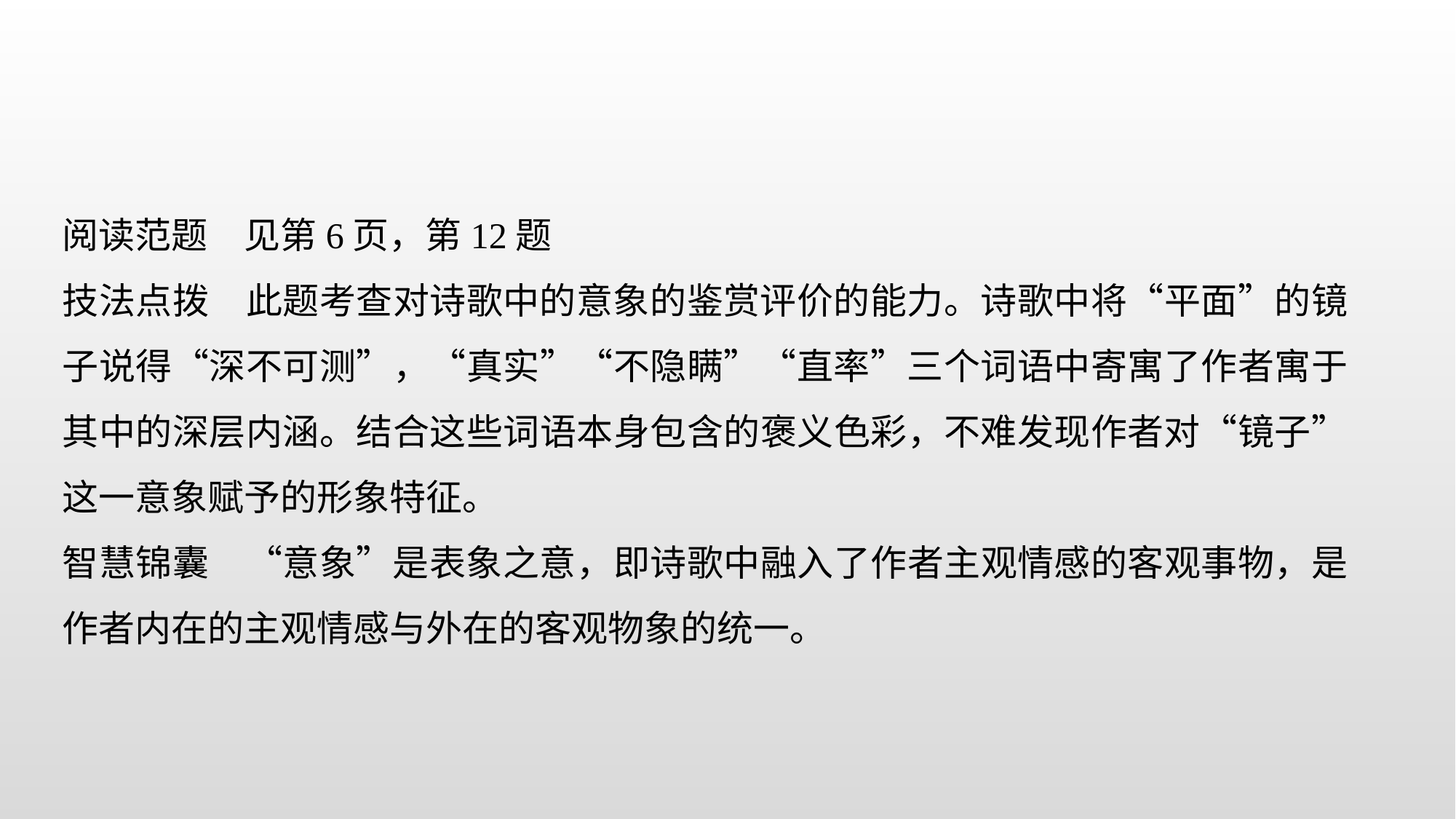

阅读范题　见第6页，第12题
技法点拨　此题考查对诗歌中的意象的鉴赏评价的能力。诗歌中将“平面”的镜子说得“深不可测”，“真实”“不隐瞒”“直率”三个词语中寄寓了作者寓于其中的深层内涵。结合这些词语本身包含的褒义色彩，不难发现作者对“镜子”这一意象赋予的形象特征。
智慧锦囊　“意象”是表象之意，即诗歌中融入了作者主观情感的客观事物，是作者内在的主观情感与外在的客观物象的统一。